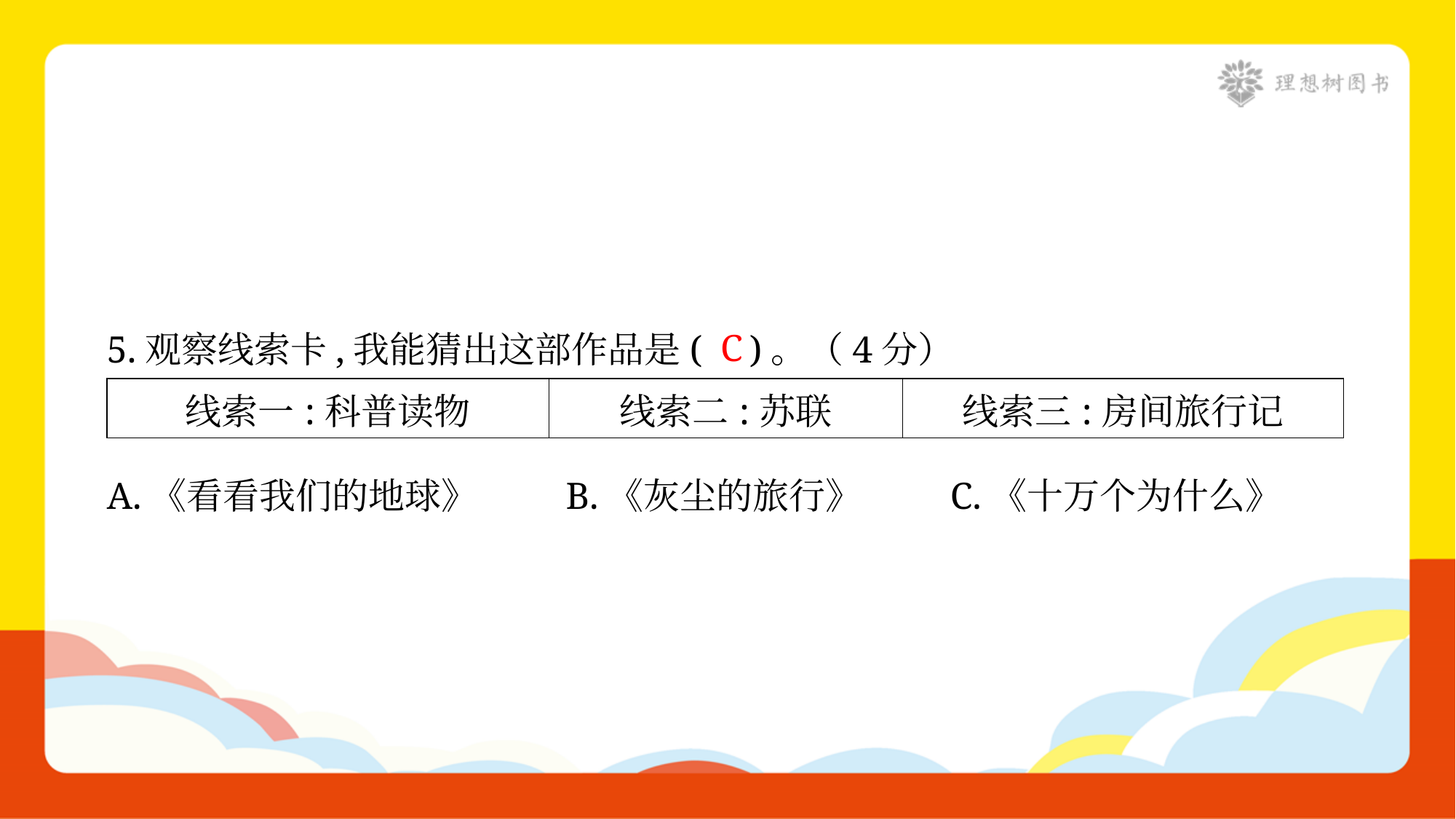

C
5.观察线索卡,我能猜出这部作品是(     )。（4分）
| 线索一:科普读物 | 线索二:苏联 | 线索三:房间旅行记 |
| --- | --- | --- |
A.《看看我们的地球》	B.《灰尘的旅行》	C.《十万个为什么》